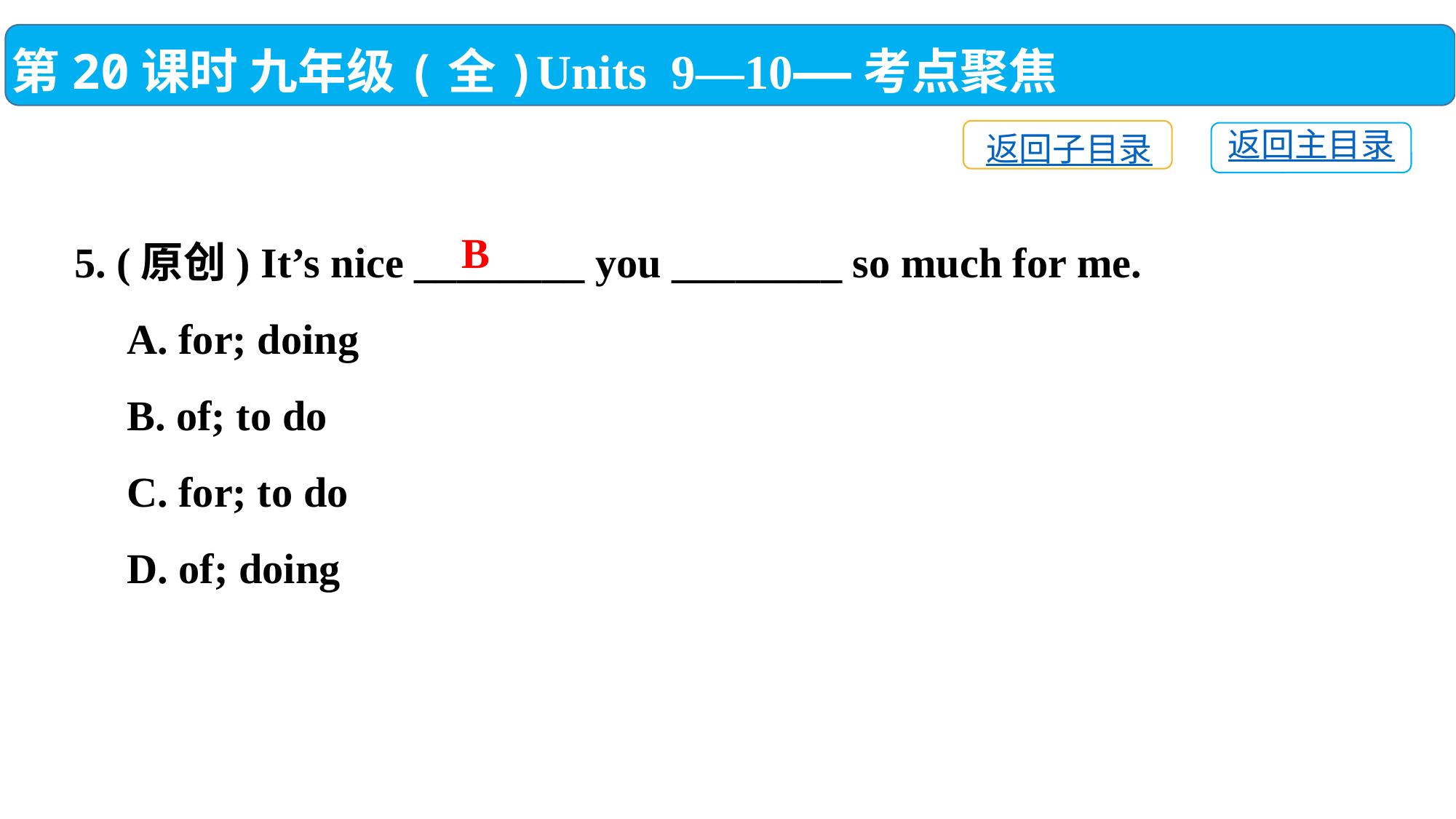

第20课时 九年级(全)Units  9—10——考点聚焦

返回子目录
返回主目录
5. (原创) It’s nice ________ you ________ so much for me.
     A. for; doing
     B. of; to do
     C. for; to do
     D. of; doing

B